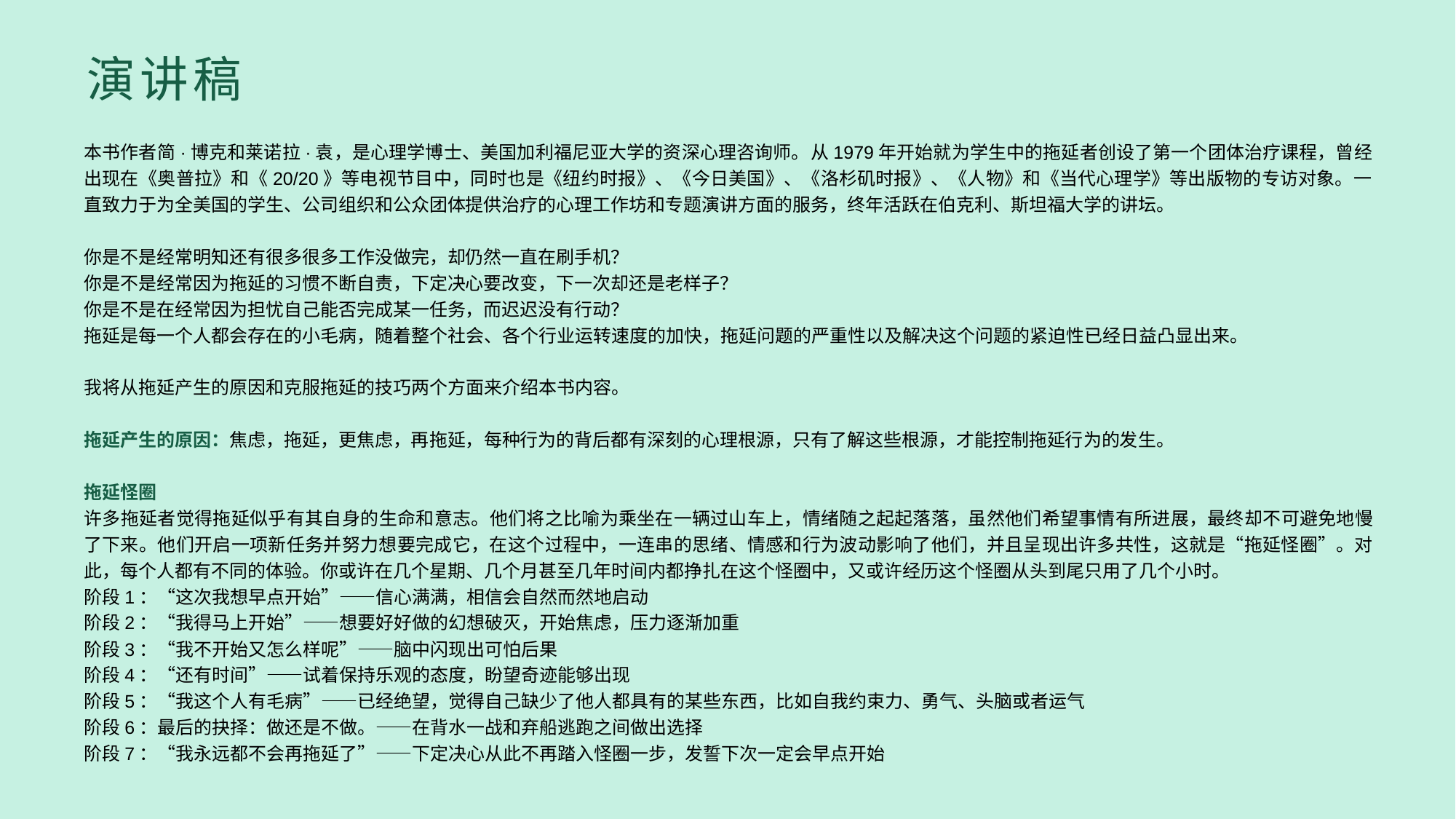

演讲稿
本书作者简·博克和莱诺拉·袁，是心理学博士、美国加利福尼亚大学的资深心理咨询师。从1979年开始就为学生中的拖延者创设了第一个团体治疗课程，曾经出现在《奥普拉》和《20/20》等电视节目中，同时也是《纽约时报》、《今日美国》、《洛杉矶时报》、《人物》和《当代心理学》等出版物的专访对象。一直致力于为全美国的学生、公司组织和公众团体提供治疗的心理工作坊和专题演讲方面的服务，终年活跃在伯克利、斯坦福大学的讲坛。

你是不是经常明知还有很多很多工作没做完，却仍然一直在刷手机？
你是不是经常因为拖延的习惯不断自责，下定决心要改变，下一次却还是老样子？
你是不是在经常因为担忧自己能否完成某一任务，而迟迟没有行动？
拖延是每一个人都会存在的小毛病，随着整个社会、各个行业运转速度的加快，拖延问题的严重性以及解决这个问题的紧迫性已经日益凸显出来。

我将从拖延产生的原因和克服拖延的技巧两个方面来介绍本书内容。

拖延产生的原因：焦虑，拖延，更焦虑，再拖延，每种行为的背后都有深刻的心理根源，只有了解这些根源，才能控制拖延行为的发生。

拖延怪圈
许多拖延者觉得拖延似乎有其自身的生命和意志。他们将之比喻为乘坐在一辆过山车上，情绪随之起起落落，虽然他们希望事情有所进展，最终却不可避免地慢了下来。他们开启一项新任务并努力想要完成它，在这个过程中，一连串的思绪、情感和行为波动影响了他们，并且呈现出许多共性，这就是“拖延怪圈”。对此，每个人都有不同的体验。你或许在几个星期、几个月甚至几年时间内都挣扎在这个怪圈中，又或许经历这个怪圈从头到尾只用了几个小时。
阶段1：“这次我想早点开始”——信心满满，相信会自然而然地启动
阶段2：“我得马上开始”——想要好好做的幻想破灭，开始焦虑，压力逐渐加重
阶段3：“我不开始又怎么样呢”——脑中闪现出可怕后果
阶段4：“还有时间”——试着保持乐观的态度，盼望奇迹能够出现
阶段5：“我这个人有毛病”——已经绝望，觉得自己缺少了他人都具有的某些东西，比如自我约束力、勇气、头脑或者运气
阶段6：最后的抉择：做还是不做。——在背水一战和弃船逃跑之间做出选择
阶段7：“我永远都不会再拖延了”——下定决心从此不再踏入怪圈一步，发誓下次一定会早点开始